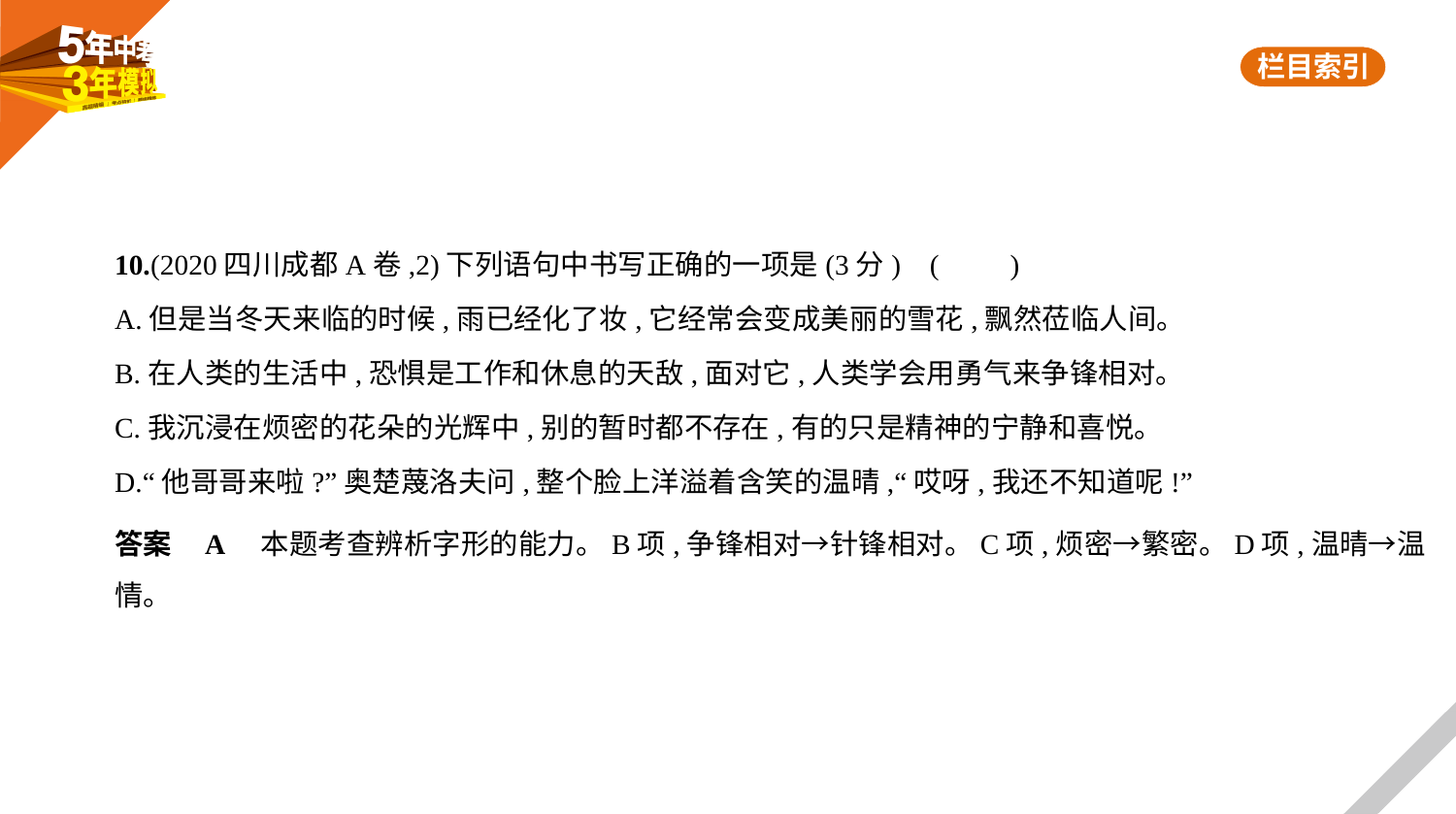

10.(2020四川成都A卷,2)下列语句中书写正确的一项是(3分) (　　)
A.但是当冬天来临的时候,雨已经化了妆,它经常会变成美丽的雪花,飘然莅临人间。
B.在人类的生活中,恐惧是工作和休息的天敌,面对它,人类学会用勇气来争锋相对。
C.我沉浸在烦密的花朵的光辉中,别的暂时都不存在,有的只是精神的宁静和喜悦。
D.“他哥哥来啦?”奥楚蔑洛夫问,整个脸上洋溢着含笑的温晴,“哎呀,我还不知道呢!”
答案    A　本题考查辨析字形的能力。B项,争锋相对→针锋相对。C项,烦密→繁密。D项,温晴→温情。